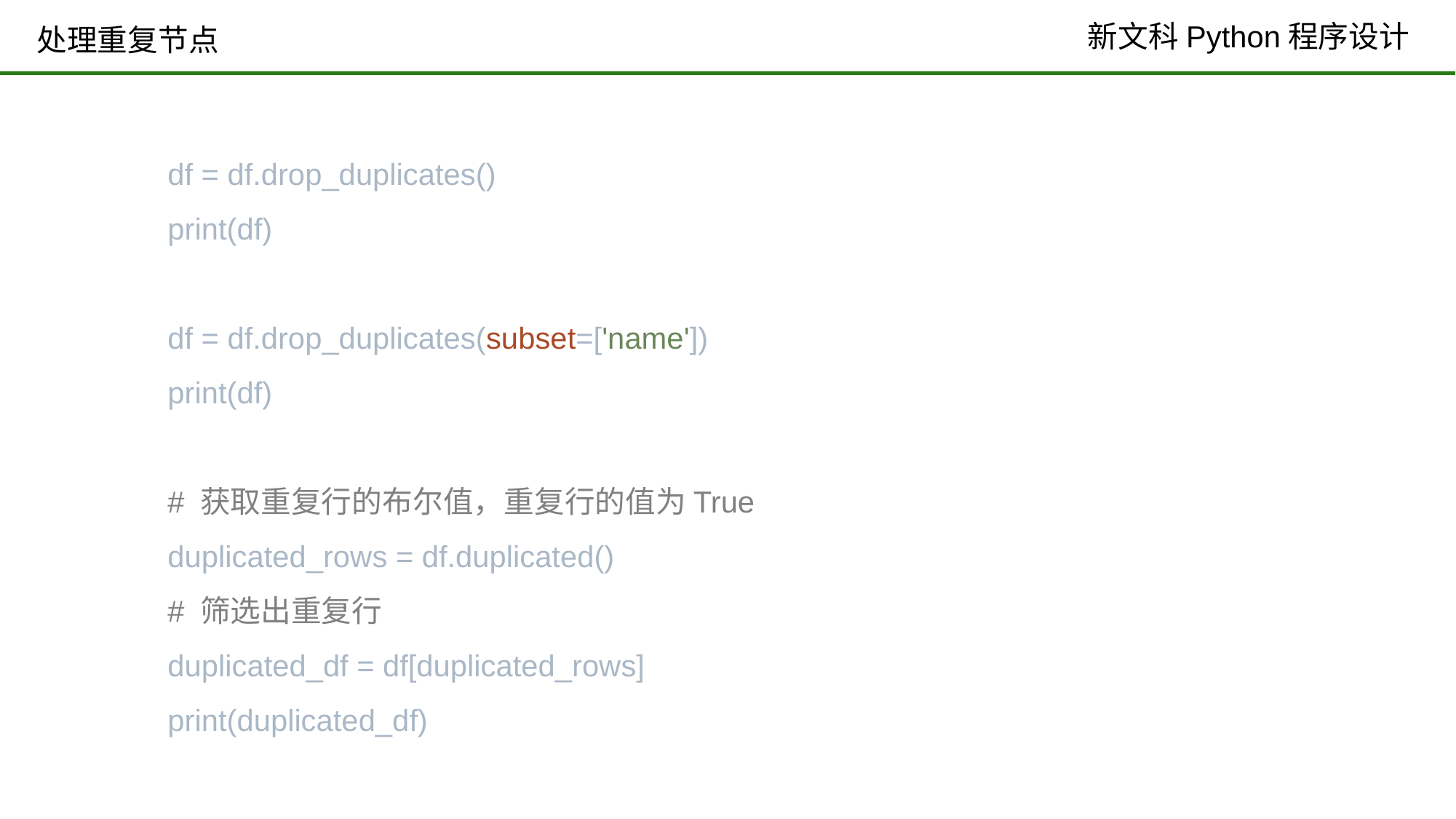

# 处理重复节点
df = df.drop_duplicates()
print(df)
df = df.drop_duplicates(subset=['name'])
print(df)
# 获取重复行的布尔值，重复行的值为True
duplicated_rows = df.duplicated()
# 筛选出重复行
duplicated_df = df[duplicated_rows]
print(duplicated_df)